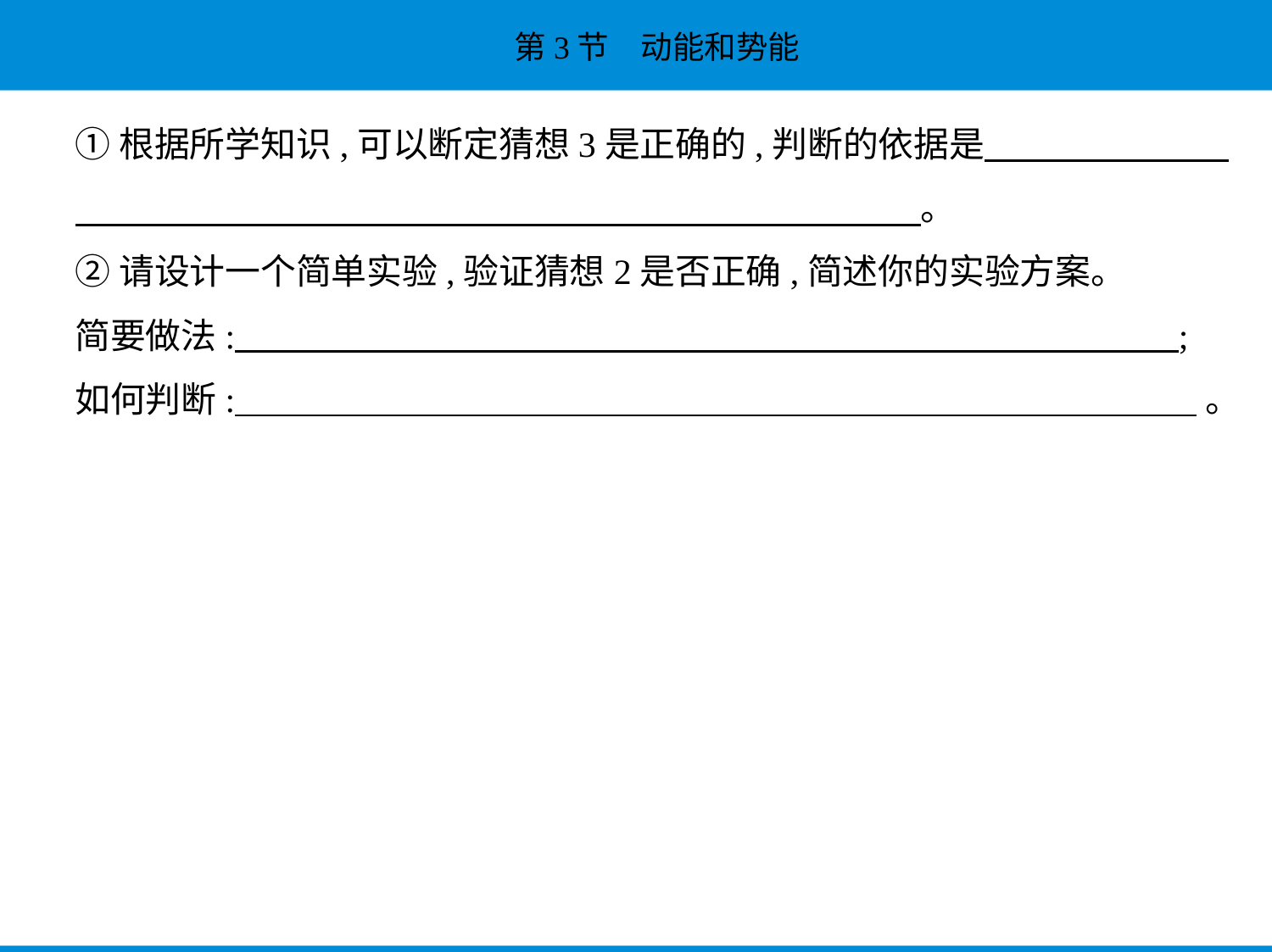

①根据所学知识,可以断定猜想3是正确的,判断的依据是　　　　　　    
　　　　　　　　　　　　　　　　　　　　　　　    。
②请设计一个简单实验,验证猜想2是否正确,简述你的实验方案。
简要做法:                                                                                                          ;
如何判断:                                                                                                            。